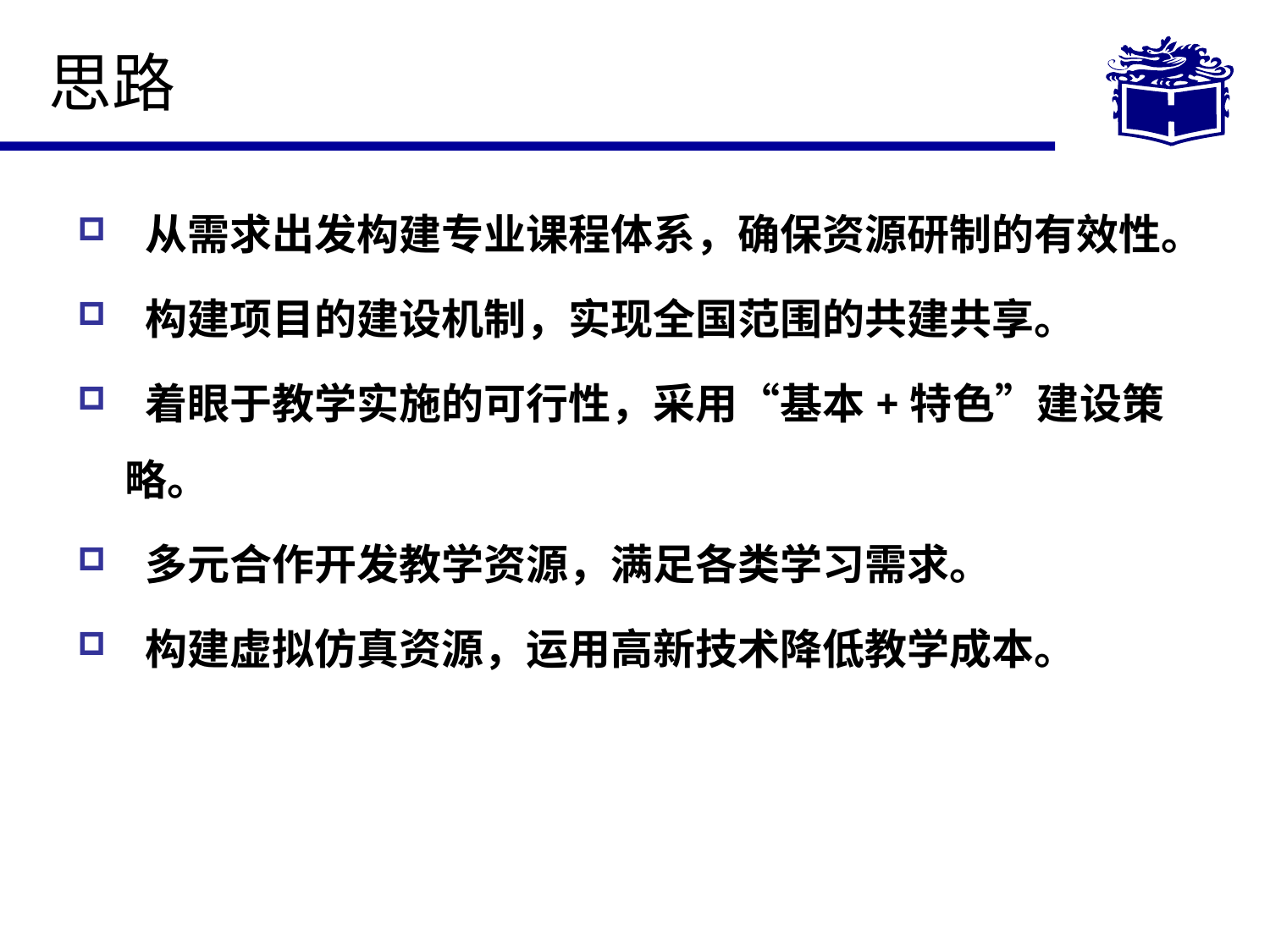

思路
 从需求出发构建专业课程体系，确保资源研制的有效性。
 构建项目的建设机制，实现全国范围的共建共享。
 着眼于教学实施的可行性，采用“基本+特色”建设策略。
 多元合作开发教学资源，满足各类学习需求。
 构建虚拟仿真资源，运用高新技术降低教学成本。